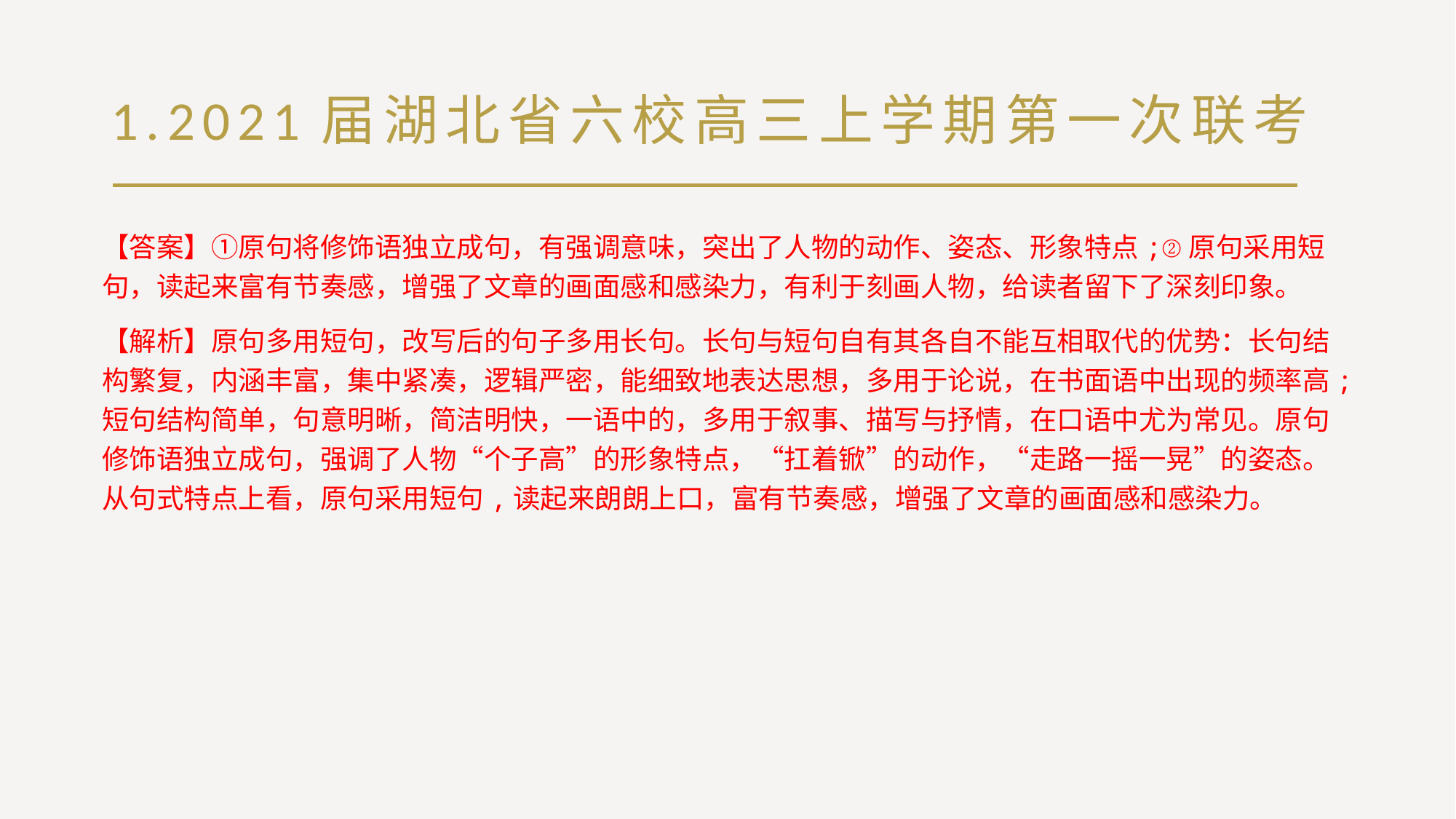

# 1.2021届湖北省六校高三上学期第一次联考
【答案】①原句将修饰语独立成句，有强调意味，突出了人物的动作、姿态、形象特点;②原句采用短句，读起来富有节奏感，增强了文章的画面感和感染力，有利于刻画人物，给读者留下了深刻印象。
【解析】原句多用短句，改写后的句子多用长句。长句与短句自有其各自不能互相取代的优势：长句结构繁复，内涵丰富，集中紧凑，逻辑严密，能细致地表达思想，多用于论说，在书面语中出现的频率高;短句结构简单，句意明晰，简洁明快，一语中的，多用于叙事、描写与抒情，在口语中尤为常见。原句修饰语独立成句，强调了人物“个子高”的形象特点，“扛着锨”的动作，“走路一摇一晃”的姿态。从句式特点上看，原句采用短句,读起来朗朗上口，富有节奏感，增强了文章的画面感和感染力。